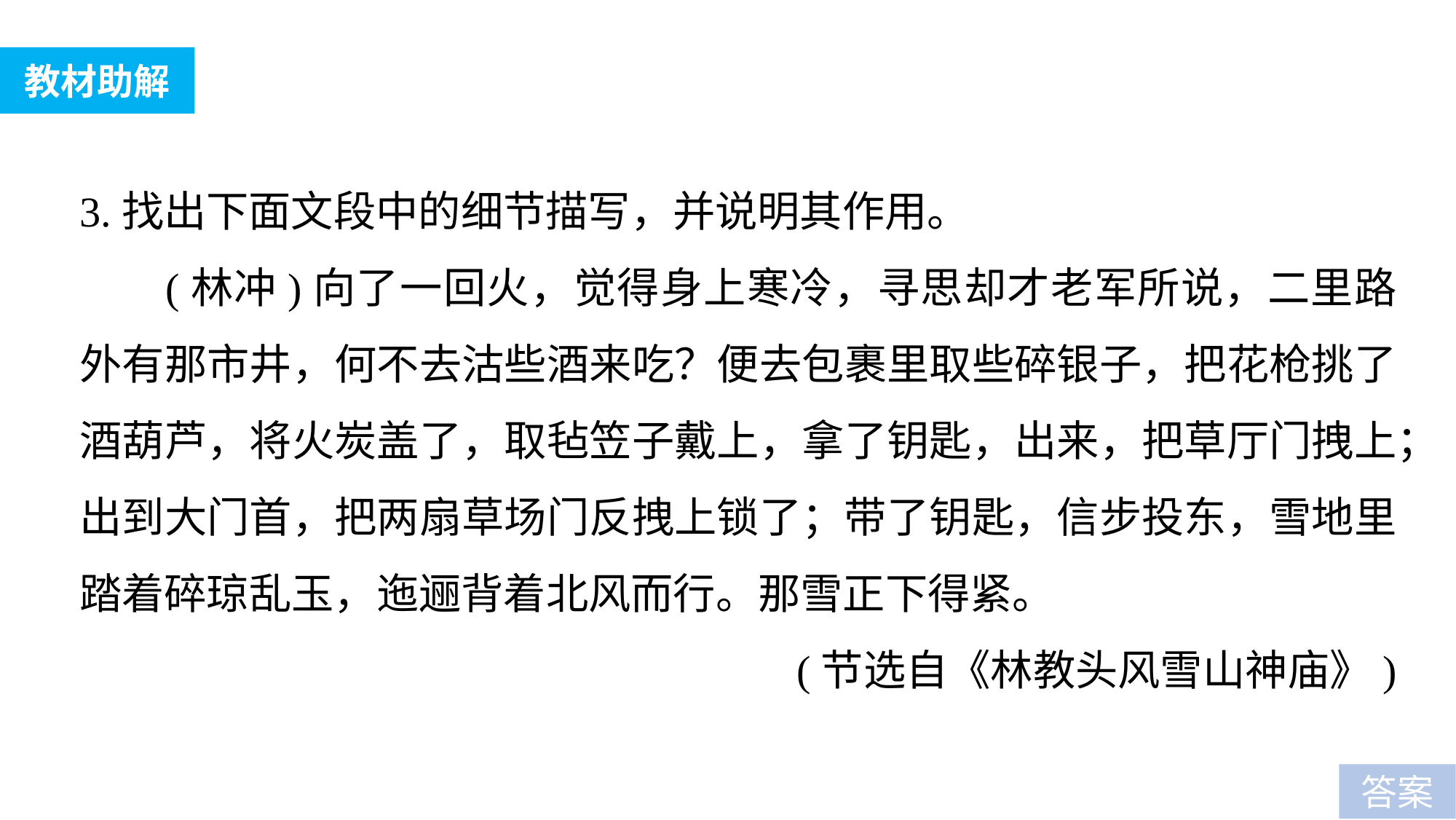

教材助解
3.找出下面文段中的细节描写，并说明其作用。
(林冲)向了一回火，觉得身上寒冷，寻思却才老军所说，二里路外有那市井，何不去沽些酒来吃？便去包裹里取些碎银子，把花枪挑了酒葫芦，将火炭盖了，取毡笠子戴上，拿了钥匙，出来，把草厅门拽上；出到大门首，把两扇草场门反拽上锁了；带了钥匙，信步投东，雪地里踏着碎琼乱玉，迤逦背着北风而行。那雪正下得紧。
(节选自《林教头风雪山神庙》)
答案